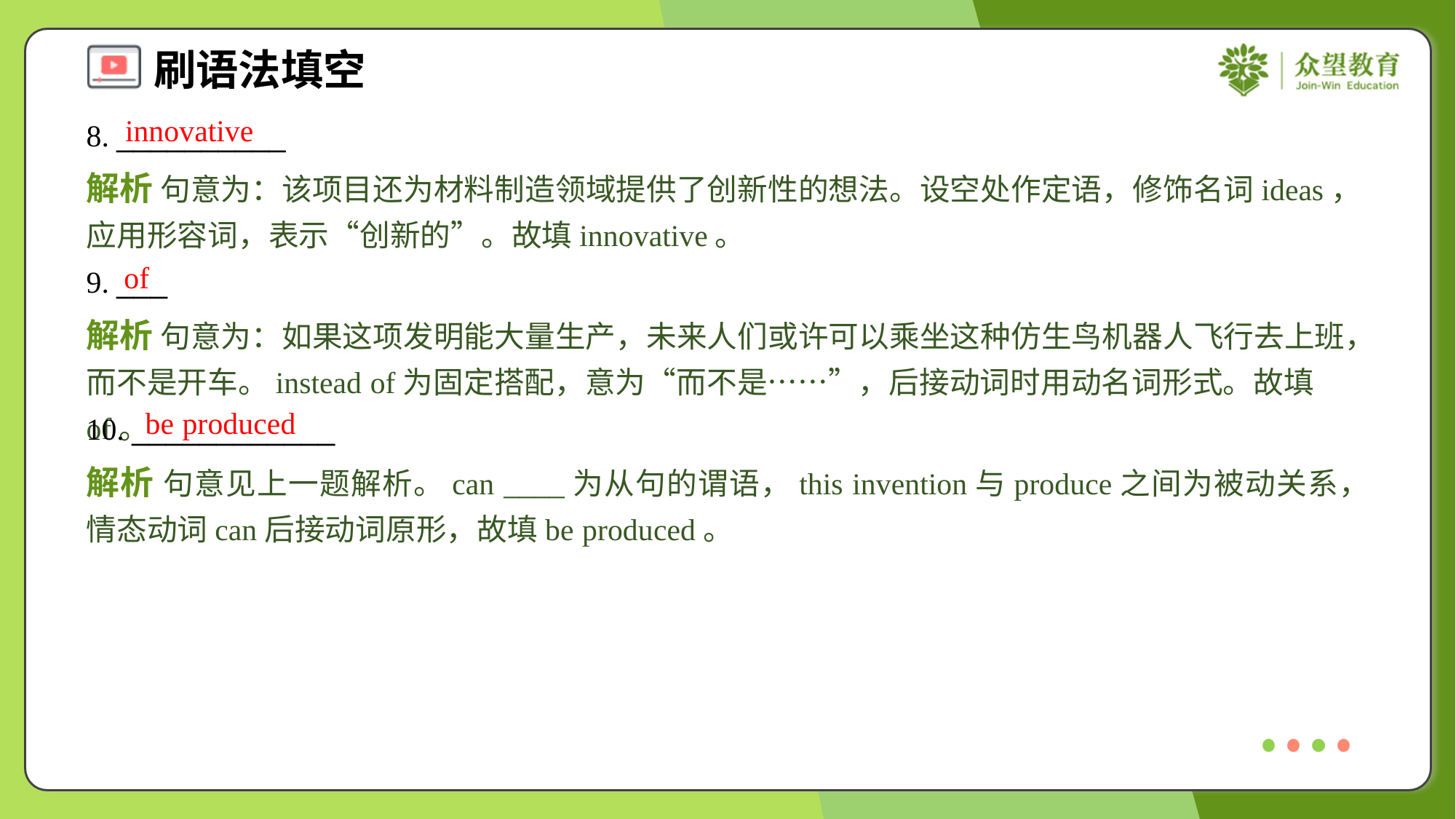

innovative
8. __________
解析 句意为：该项目还为材料制造领域提供了创新性的想法。设空处作定语，修饰名词ideas，应用形容词，表示“创新的”。故填innovative。
of
9. ___
解析 句意为：如果这项发明能大量生产，未来人们或许可以乘坐这种仿生鸟机器人飞行去上班，而不是开车。instead of为固定搭配，意为“而不是……”，后接动词时用动名词形式。故填of。
be produced
10. ____________
解析 句意见上一题解析。can ____为从句的谓语，this invention与produce之间为被动关系，情态动词can后接动词原形，故填be produced。